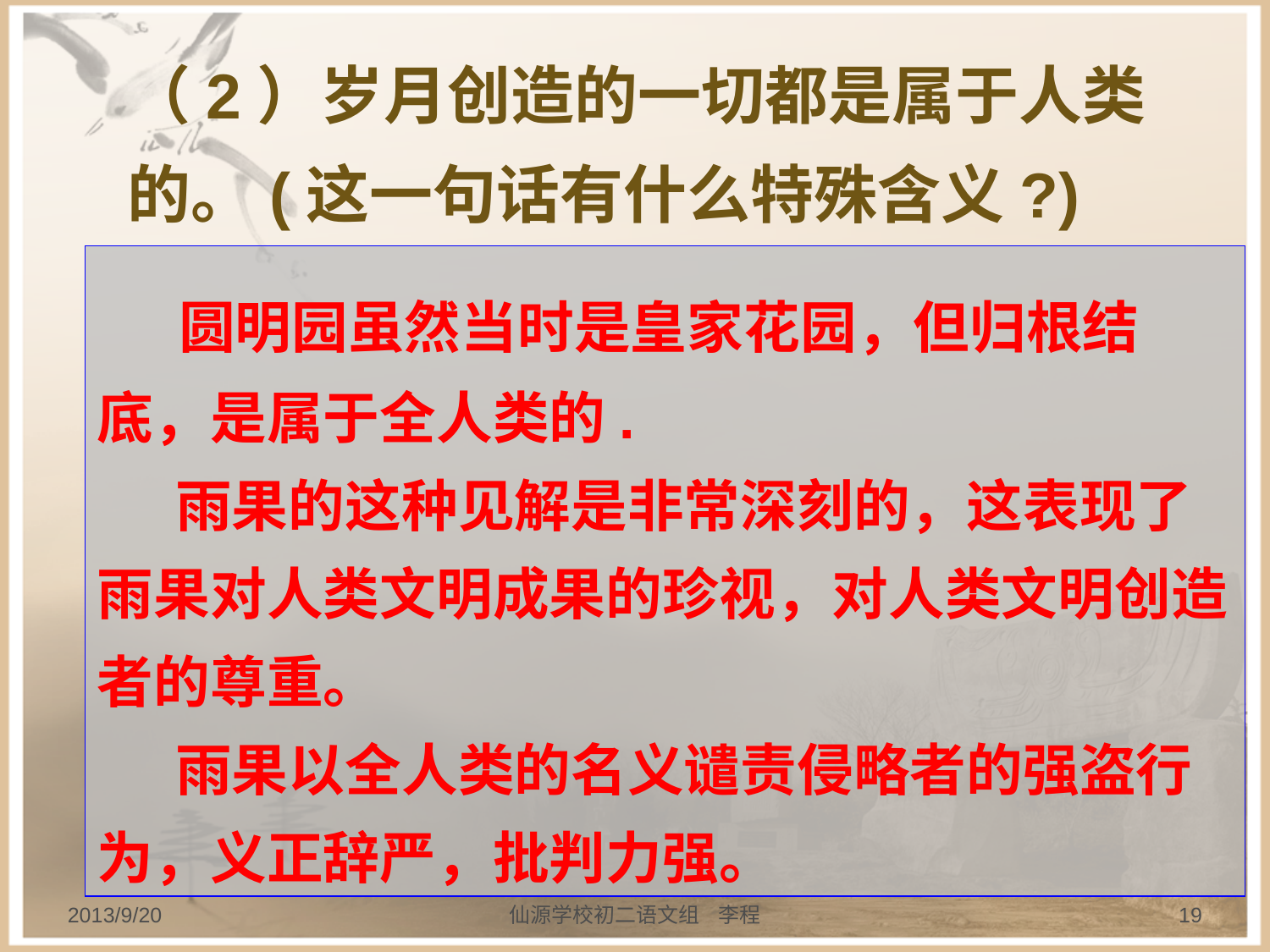

（2）岁月创造的一切都是属于人类的。(这一句话有什么特殊含义?)
    圆明园虽然当时是皇家花园，但归根结底，是属于全人类的.
     雨果的这种见解是非常深刻的，这表现了雨果对人类文明成果的珍视，对人类文明创造者的尊重。
     雨果以全人类的名义谴责侵略者的强盗行为，义正辞严，批判力强。
2013/9/20
仙源学校初二语文组    李程
19